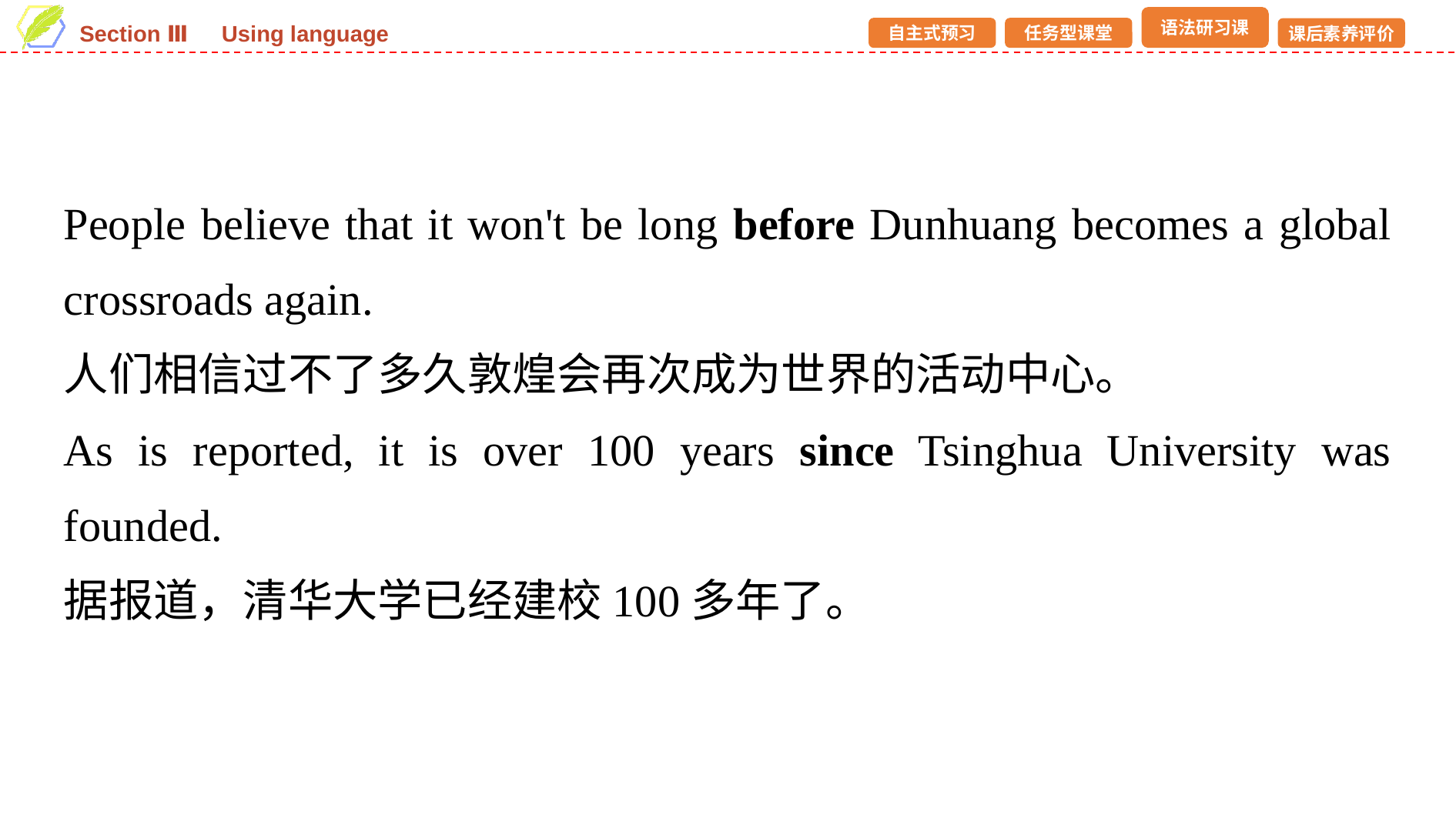

People believe that it won't be long before Dunhuang becomes a global crossroads again.
人们相信过不了多久敦煌会再次成为世界的活动中心。
As is reported, it is over 100 years since Tsinghua University was founded.
据报道，清华大学已经建校100多年了。